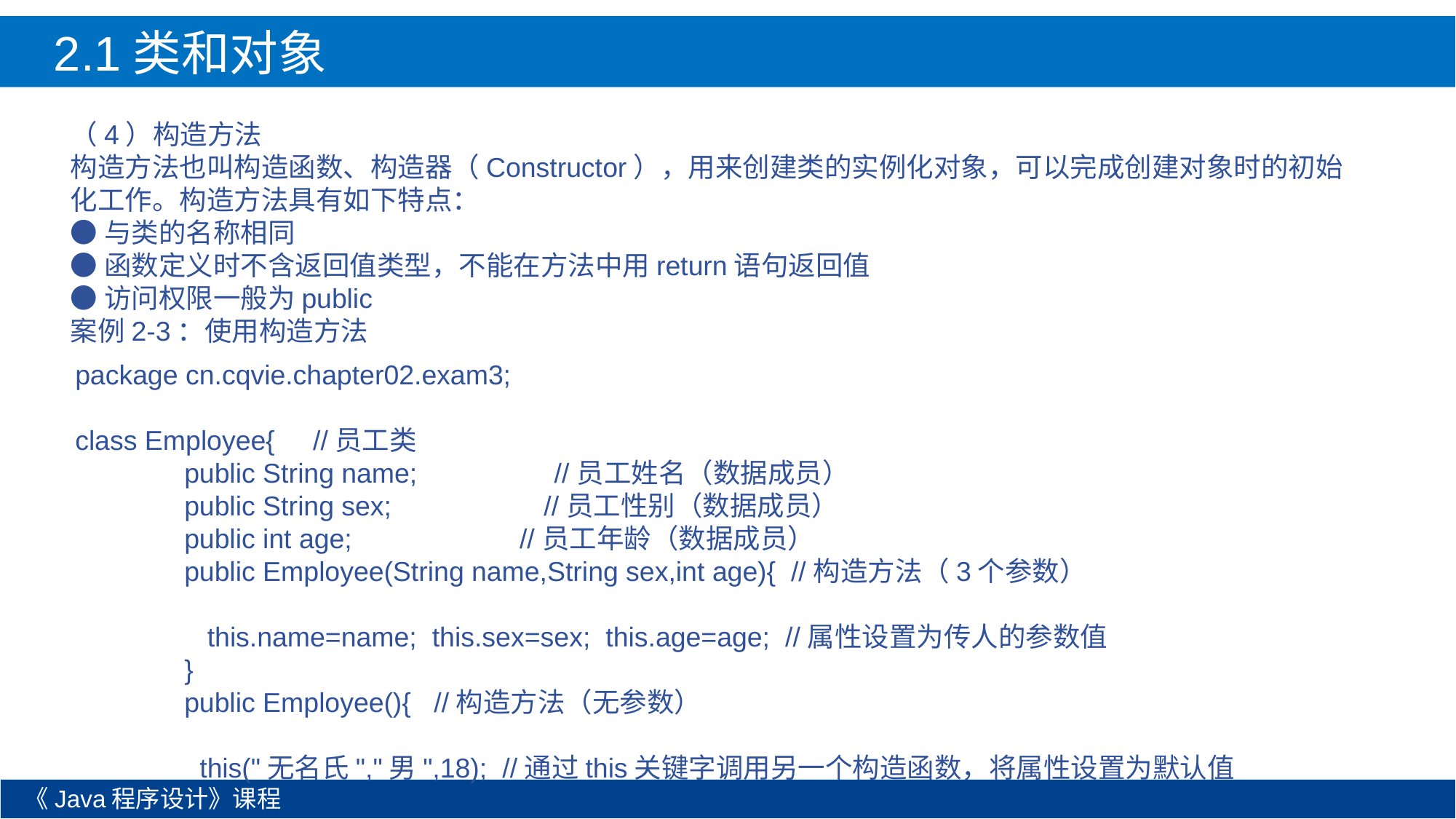

2.1类和对象
（4）构造方法
构造方法也叫构造函数、构造器（Constructor），用来创建类的实例化对象，可以完成创建对象时的初始化工作。构造方法具有如下特点：
●与类的名称相同
●函数定义时不含返回值类型，不能在方法中用return语句返回值
●访问权限一般为public
案例2-3：使用构造方法
package cn.cqvie.chapter02.exam3;

class Employee{     //员工类
	public String name;                  //员工姓名（数据成员）
	public String sex;                    //员工性别（数据成员）
	public int age;                      //员工年龄（数据成员）
	public Employee(String name,String sex,int age){  //构造方法（3个参数）

	   this.name=name;  this.sex=sex;  this.age=age;  //属性设置为传人的参数值
	}
	public Employee(){   //构造方法（无参数）

	  this("无名氏","男",18);  //通过this关键字调用另一个构造函数，将属性设置为默认值

《Java程序设计》课程